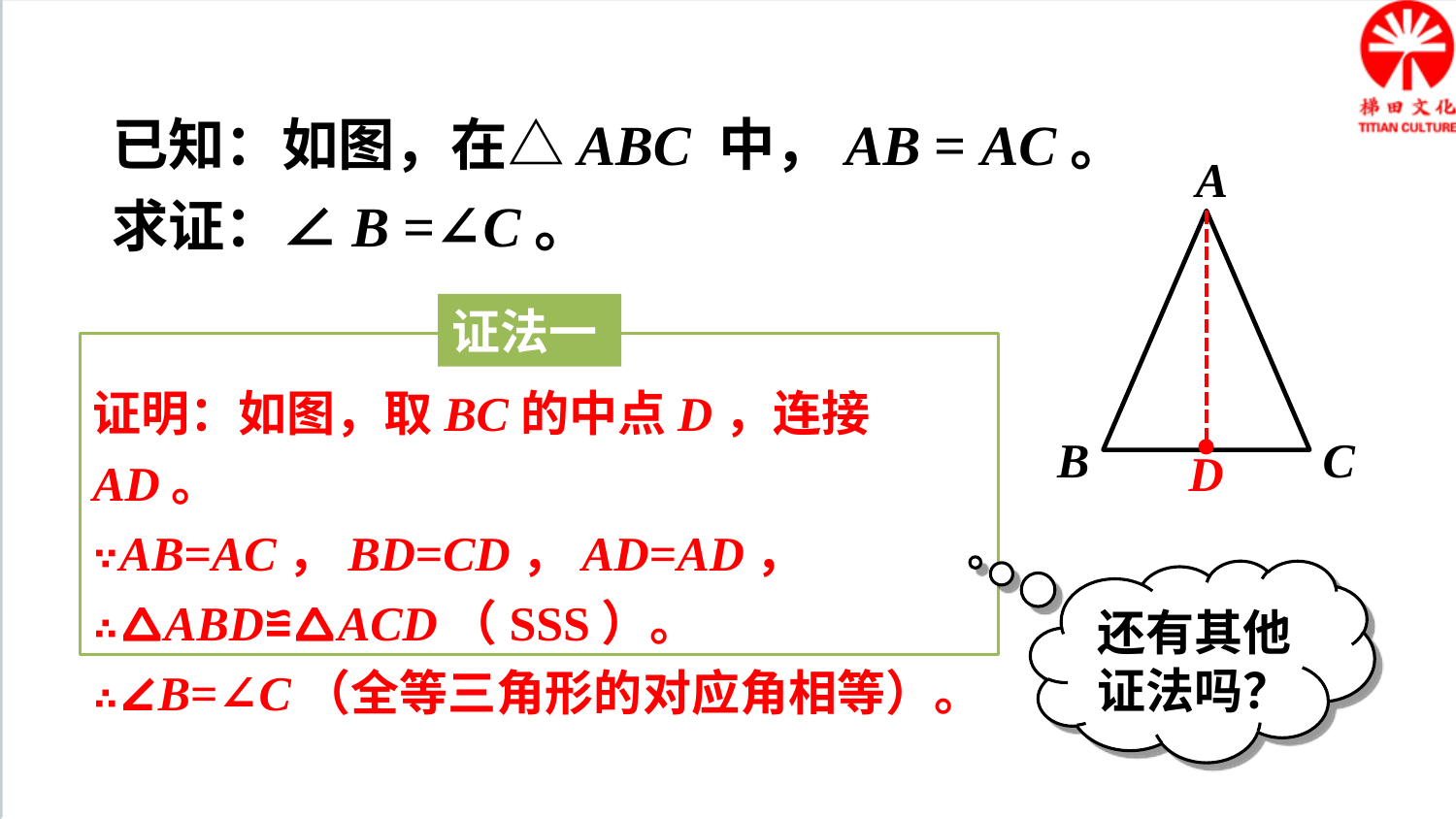

已知：如图，在△ABC 中，AB = AC。
求证：∠B =∠C。
A

B
C
D

证法一

证明：如图，取BC的中点D，连接AD。
∵AB=AC，BD=CD，AD=AD，
∴△ABD≌△ACD（SSS）。
∴∠B=∠C（全等三角形的对应角相等）。

还有其他证法吗？